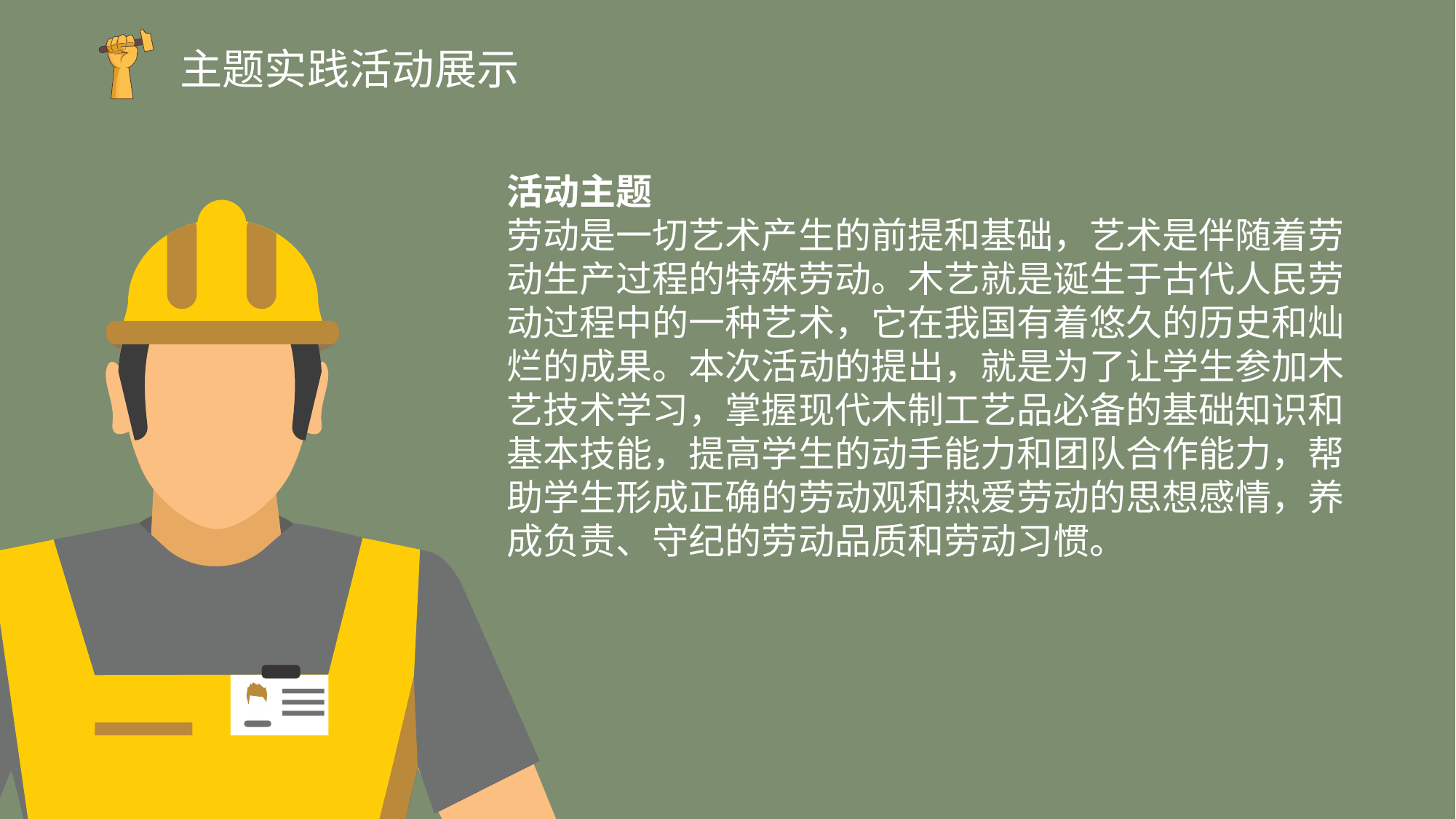

主题实践活动展示
活动主题
劳动是一切艺术产生的前提和基础，艺术是伴随着劳动生产过程的特殊劳动。木艺就是诞生于古代人民劳动过程中的一种艺术，它在我国有着悠久的历史和灿烂的成果。本次活动的提出，就是为了让学生参加木艺技术学习，掌握现代木制工艺品必备的基础知识和基本技能，提高学生的动手能力和团队合作能力，帮助学生形成正确的劳动观和热爱劳动的思想感情，养成负责、守纪的劳动品质和劳动习惯。